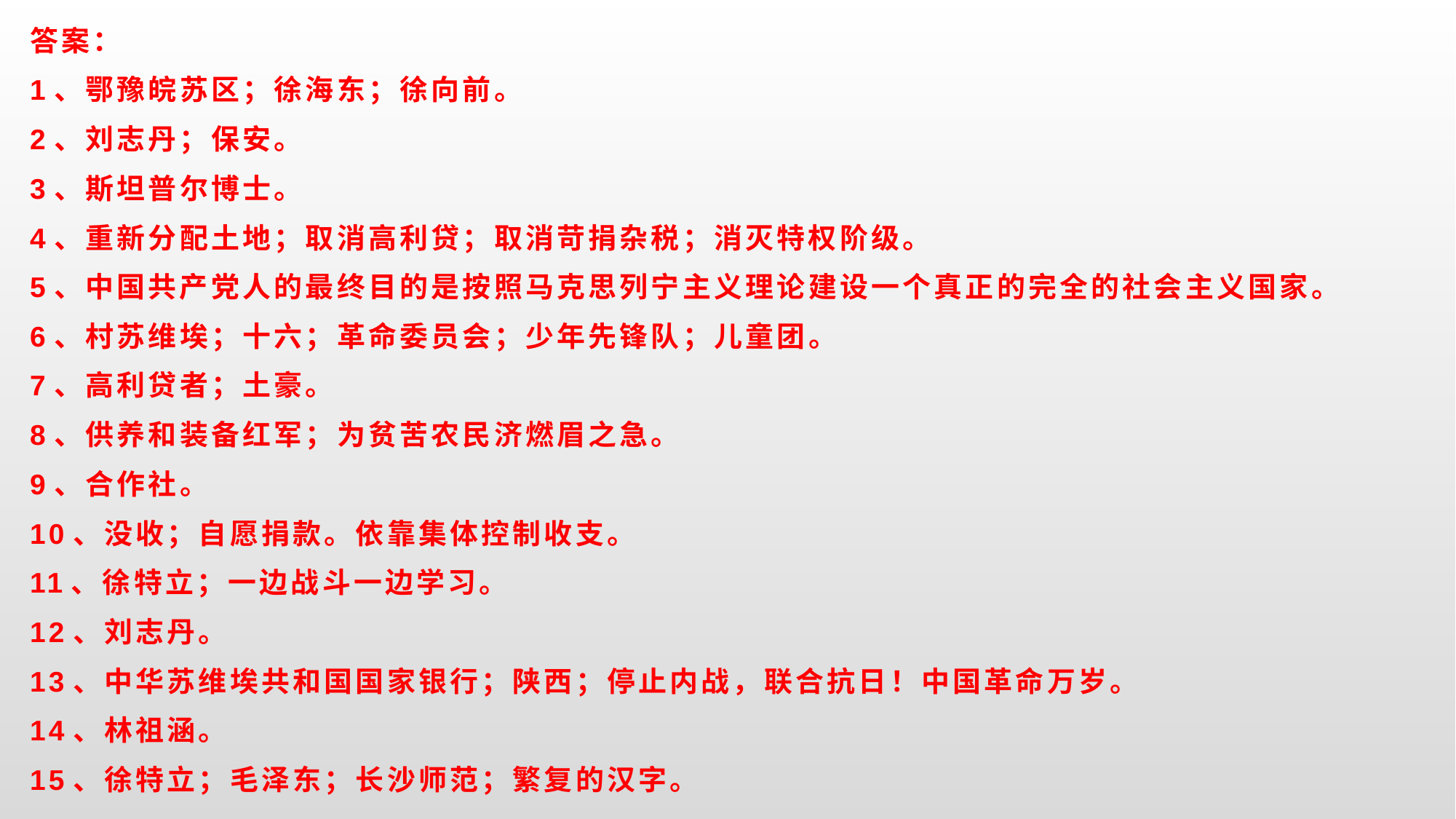

答案：
1、鄂豫皖苏区；徐海东；徐向前。
2、刘志丹；保安。
3、斯坦普尔博士。
4、重新分配土地；取消高利贷；取消苛捐杂税；消灭特权阶级。
5、中国共产党人的最终目的是按照马克思列宁主义理论建设一个真正的完全的社会主义国家。
6、村苏维埃；十六；革命委员会；少年先锋队；儿童团。
7、高利贷者；土豪。
8、供养和装备红军；为贫苦农民济燃眉之急。
9、合作社。
10、没收；自愿捐款。依靠集体控制收支。
11、徐特立；一边战斗一边学习。
12、刘志丹。
13、中华苏维埃共和国国家银行；陕西；停止内战，联合抗日！中国革命万岁。
14、林祖涵。
15、徐特立；毛泽东；长沙师范；繁复的汉字。